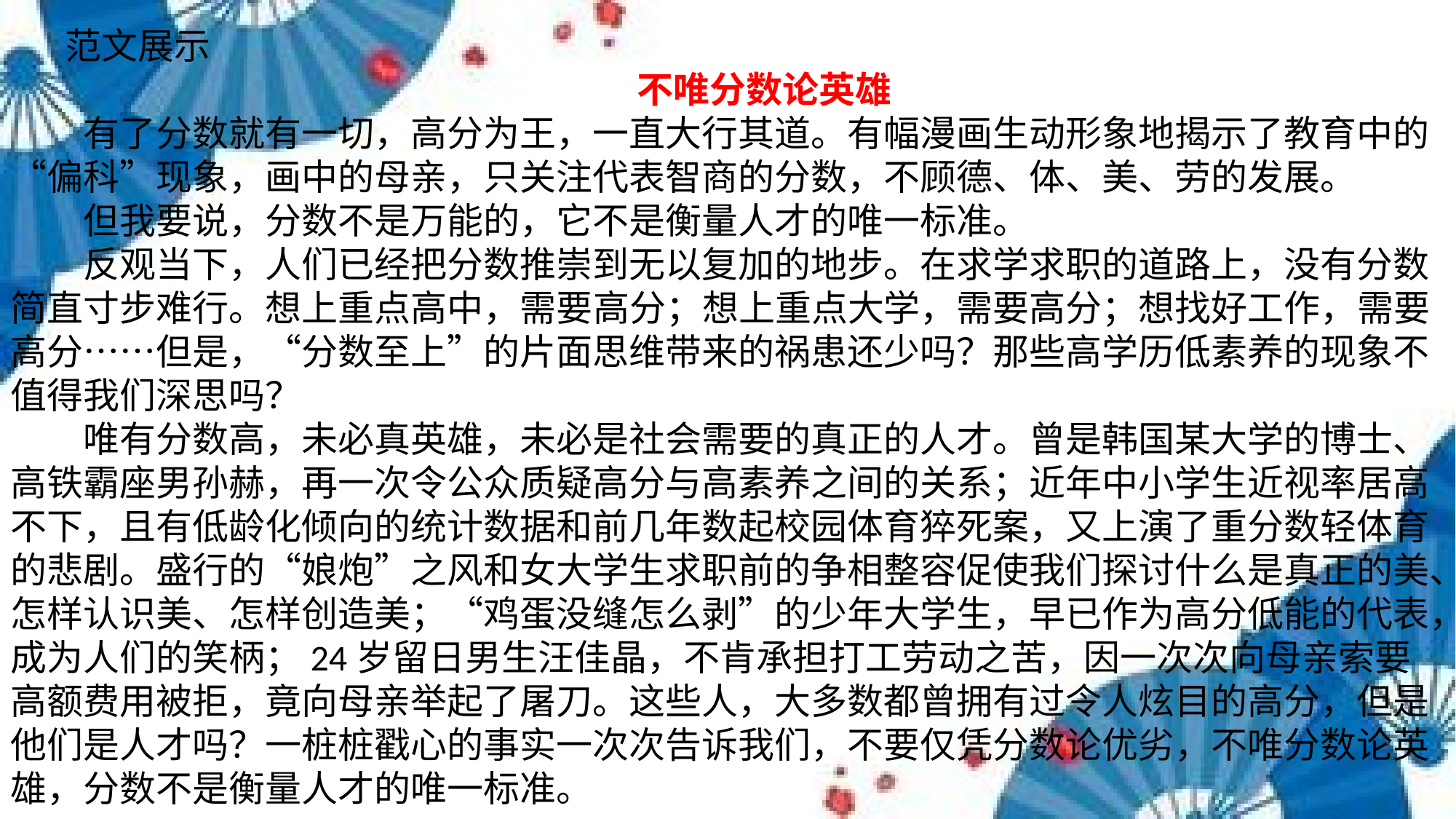

范文展示
　　不唯分数论英雄
　　有了分数就有一切，高分为王，一直大行其道。有幅漫画生动形象地揭示了教育中的“偏科”现象，画中的母亲，只关注代表智商的分数，不顾德、体、美、劳的发展。
　　但我要说，分数不是万能的，它不是衡量人才的唯一标准。
　　反观当下，人们已经把分数推崇到无以复加的地步。在求学求职的道路上，没有分数简直寸步难行。想上重点高中，需要高分；想上重点大学，需要高分；想找好工作，需要高分……但是，“分数至上”的片面思维带来的祸患还少吗？那些高学历低素养的现象不值得我们深思吗？
　　唯有分数高，未必真英雄，未必是社会需要的真正的人才。曾是韩国某大学的博士、高铁霸座男孙赫，再一次令公众质疑高分与高素养之间的关系；近年中小学生近视率居高不下，且有低龄化倾向的统计数据和前几年数起校园体育猝死案，又上演了重分数轻体育的悲剧。盛行的“娘炮”之风和女大学生求职前的争相整容促使我们探讨什么是真正的美、怎样认识美、怎样创造美；“鸡蛋没缝怎么剥”的少年大学生，早已作为高分低能的代表，成为人们的笑柄；24岁留日男生汪佳晶，不肯承担打工劳动之苦，因一次次向母亲索要高额费用被拒，竟向母亲举起了屠刀。这些人，大多数都曾拥有过令人炫目的高分，但是他们是人才吗？一桩桩戳心的事实一次次告诉我们，不要仅凭分数论优劣，不唯分数论英雄，分数不是衡量人才的唯一标准。